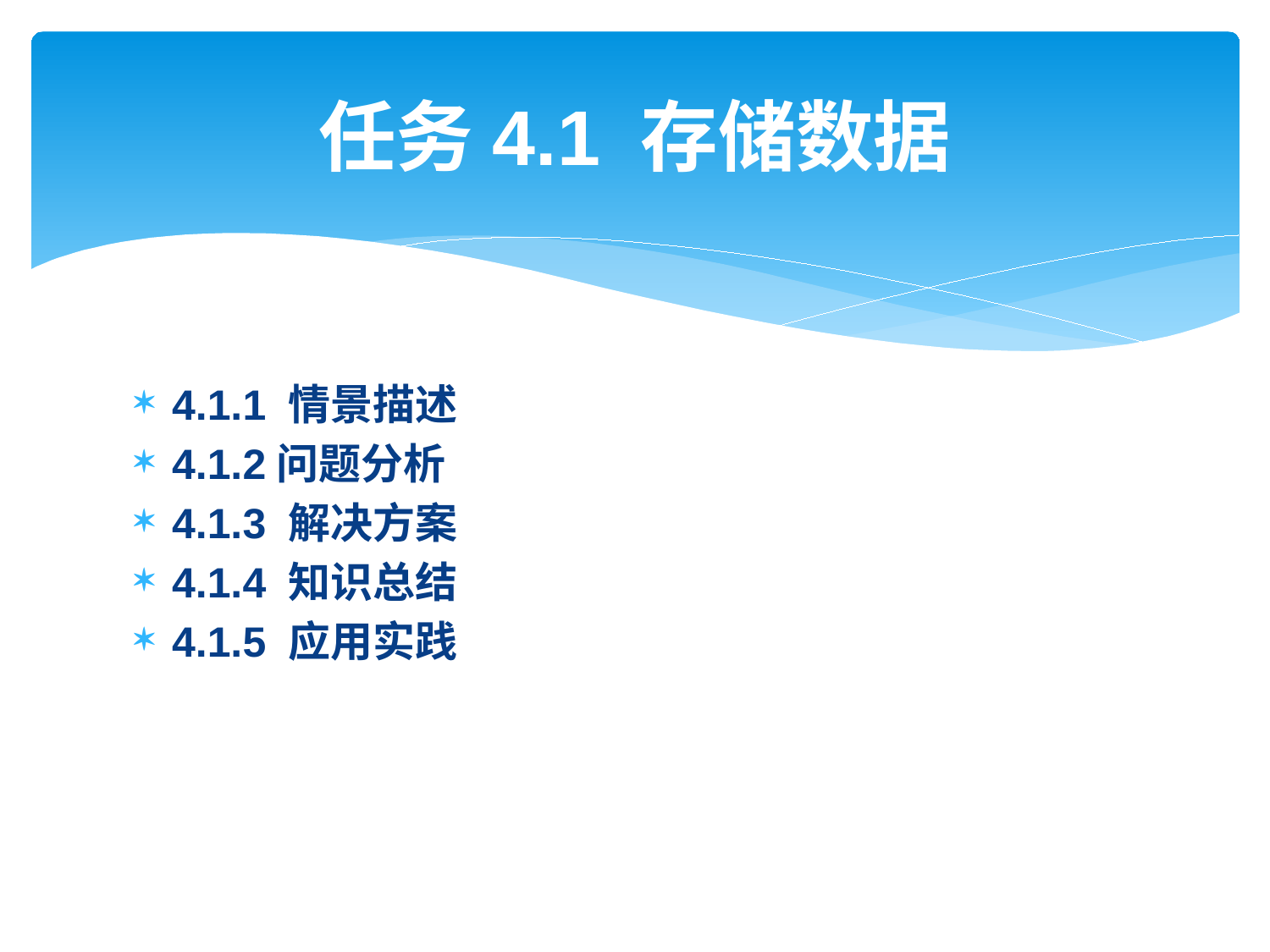

# 任务4.1 存储数据
4.1.1 情景描述
4.1.2问题分析
4.1.3 解决方案
4.1.4 知识总结
4.1.5 应用实践